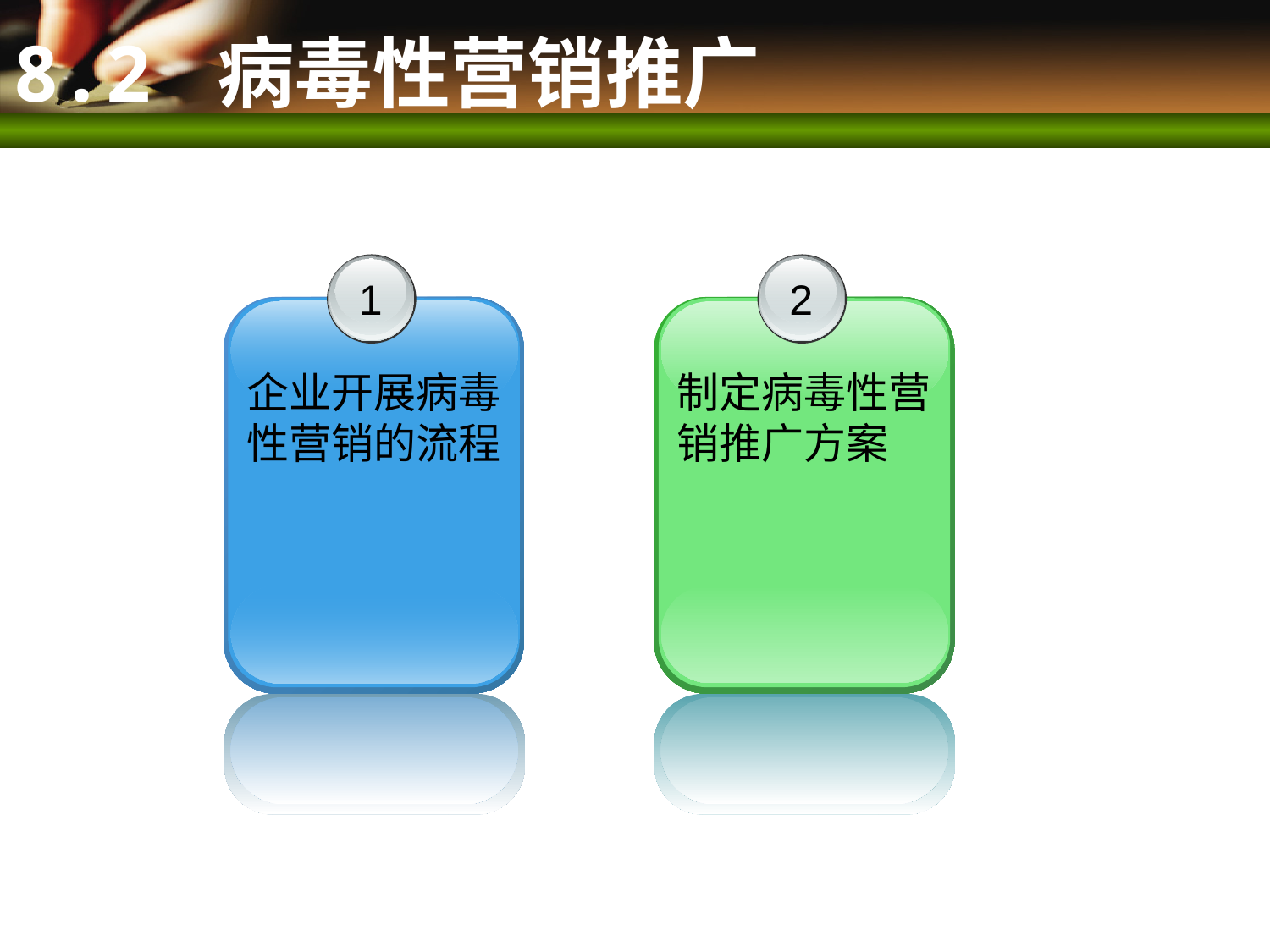

# 8.2 病毒性营销推广

1

企业开展病毒性营销的流程

2

制定病毒性营销推广方案